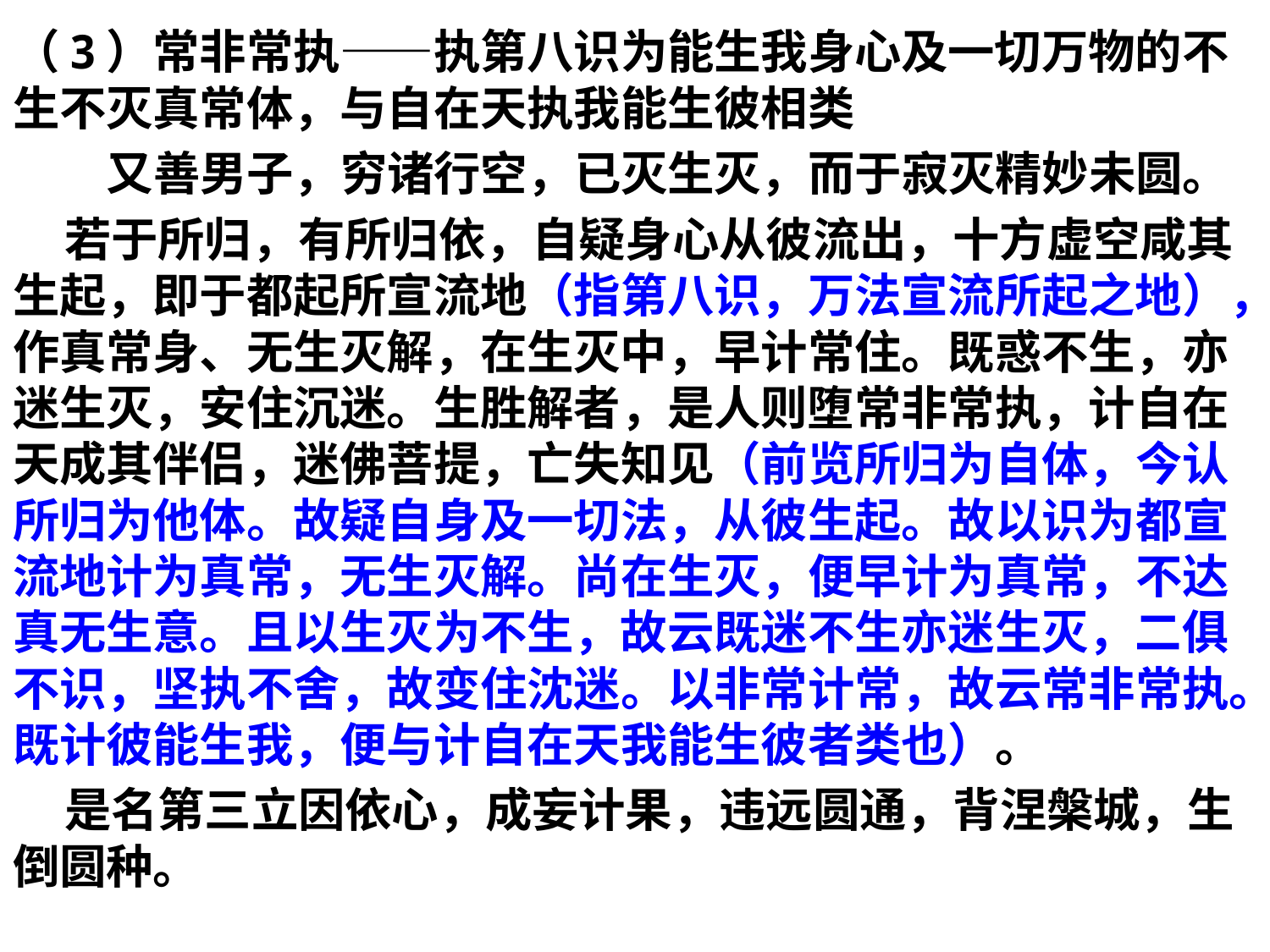

（3）常非常执——执第八识为能生我身心及一切万物的不生不灭真常体，与自在天执我能生彼相类
        又善男子，穷诸行空，已灭生灭，而于寂灭精妙未圆。
    若于所归，有所归依，自疑身心从彼流出，十方虚空咸其生起，即于都起所宣流地（指第八识，万法宣流所起之地），作真常身、无生灭解，在生灭中，早计常住。既惑不生，亦迷生灭，安住沉迷。生胜解者，是人则堕常非常执，计自在天成其伴侣，迷佛菩提，亡失知见（前览所归为自体，今认所归为他体。故疑自身及一切法，从彼生起。故以识为都宣流地计为真常，无生灭解。尚在生灭，便早计为真常，不达真无生意。且以生灭为不生，故云既迷不生亦迷生灭，二俱不识，坚执不舍，故变住沈迷。以非常计常，故云常非常执。既计彼能生我，便与计自在天我能生彼者类也）。
    是名第三立因依心，成妄计果，违远圆通，背涅槃城，生倒圆种。